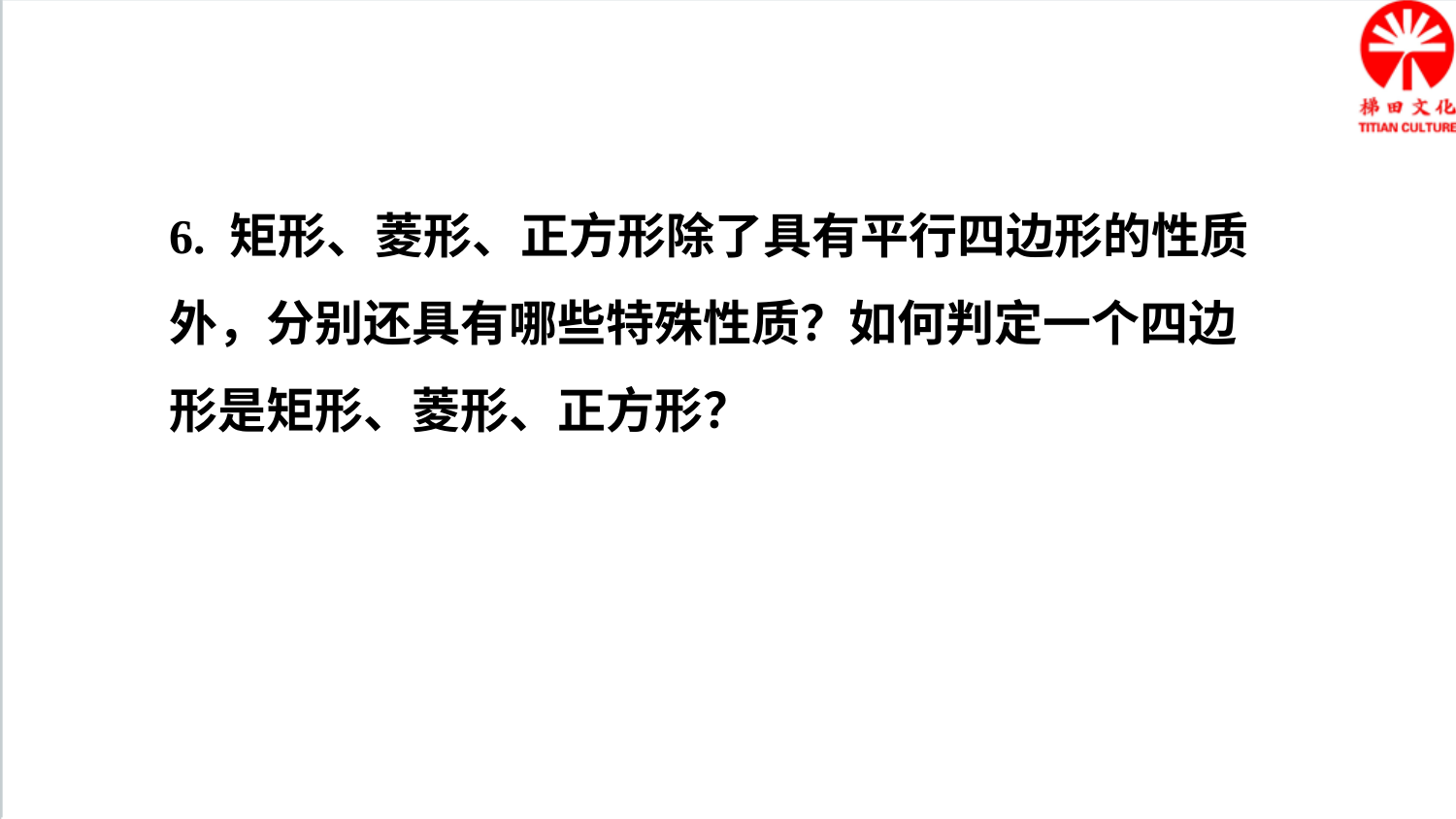

6. 矩形、菱形、正方形除了具有平行四边形的性质外，分别还具有哪些特殊性质？如何判定一个四边形是矩形、菱形、正方形？